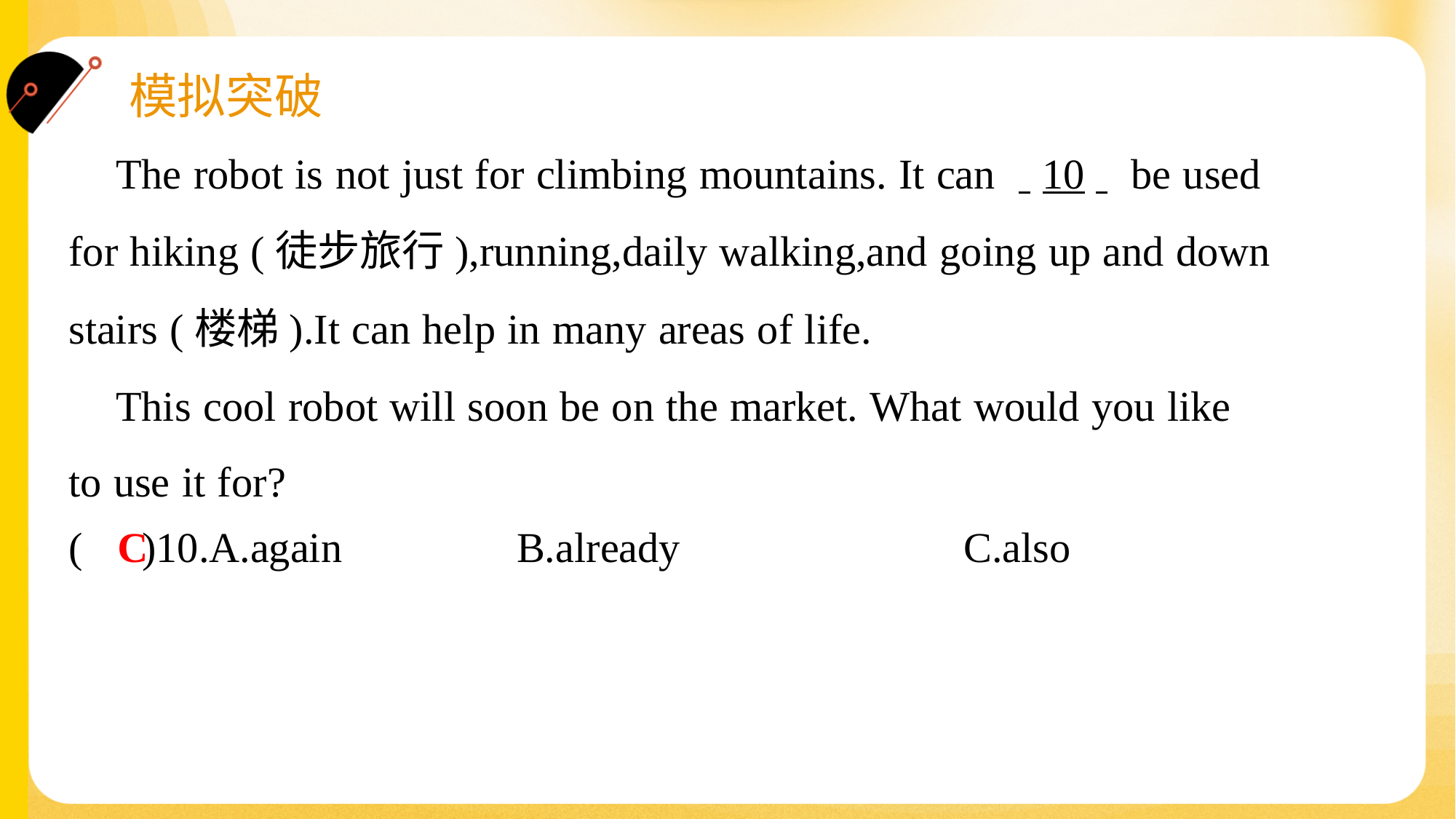

The robot is not just for climbing mountains. It can . .10. . be used
for hiking (徒步旅行),running,daily walking,and going up and down
stairs (楼梯).It can help in many areas of life.
    This cool robot will soon be on the market. What would you like
to use it for?#7
C
(     )10.A.again	B.already	C.also